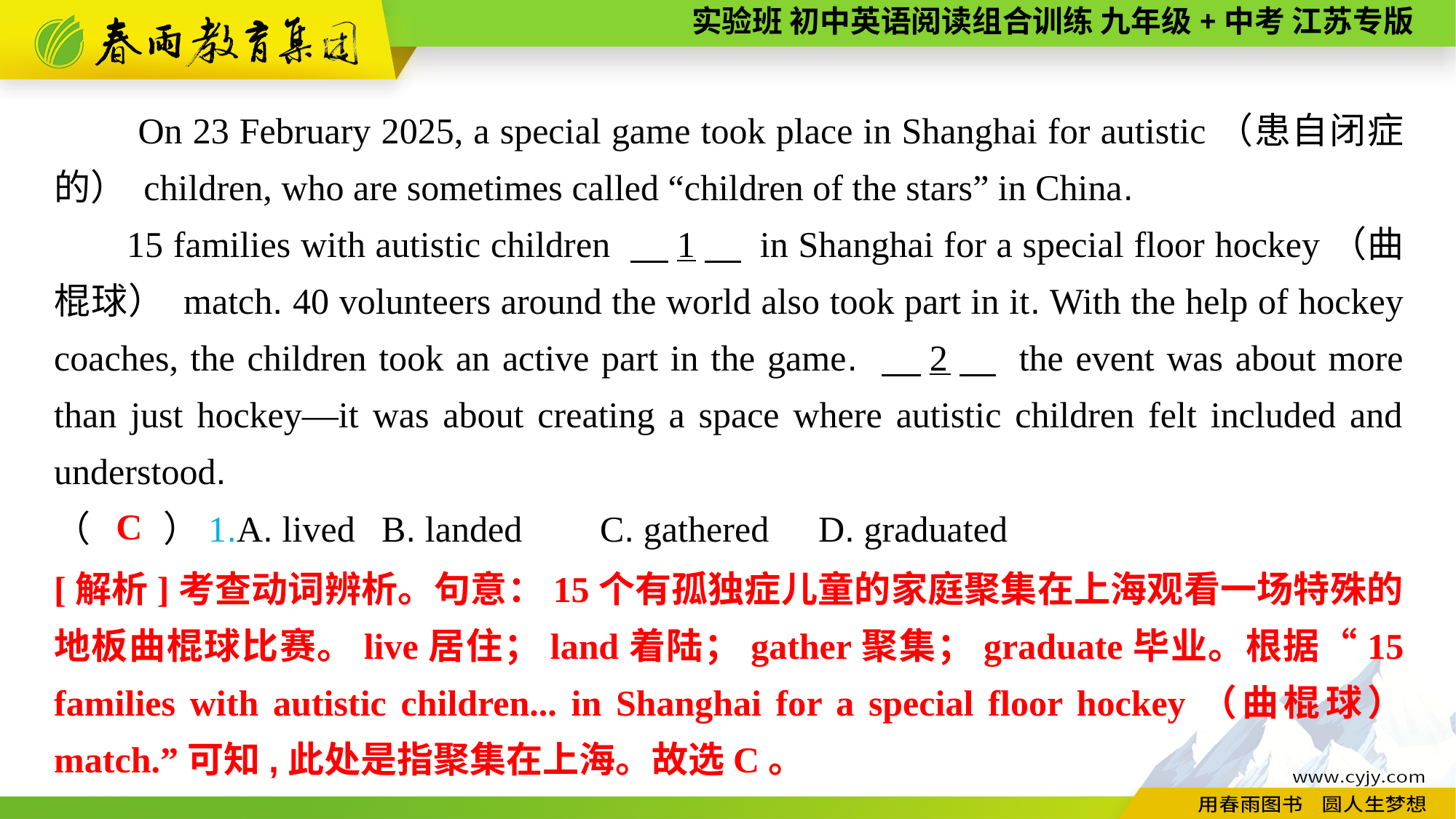

On 23 February 2025, a special game took place in Shanghai for autistic（患自闭症的） children, who are sometimes called “children of the stars” in China.
15 families with autistic children 　1　 in Shanghai for a special floor hockey（曲棍球） match. 40 volunteers around the world also took part in it. With the help of hockey coaches, the children took an active part in the game. 　2　 the event was about more than just hockey—it was about creating a space where autistic children felt included and understood.
 C
（　　）1.A. lived	B. landed	C. gathered	D. graduated
[解析]考查动词辨析。句意：15个有孤独症儿童的家庭聚集在上海观看一场特殊的地板曲棍球比赛。live居住；land着陆；gather聚集；graduate毕业。根据“15 families with autistic children... in Shanghai for a special floor hockey（曲棍球） match.”可知,此处是指聚集在上海。故选C。